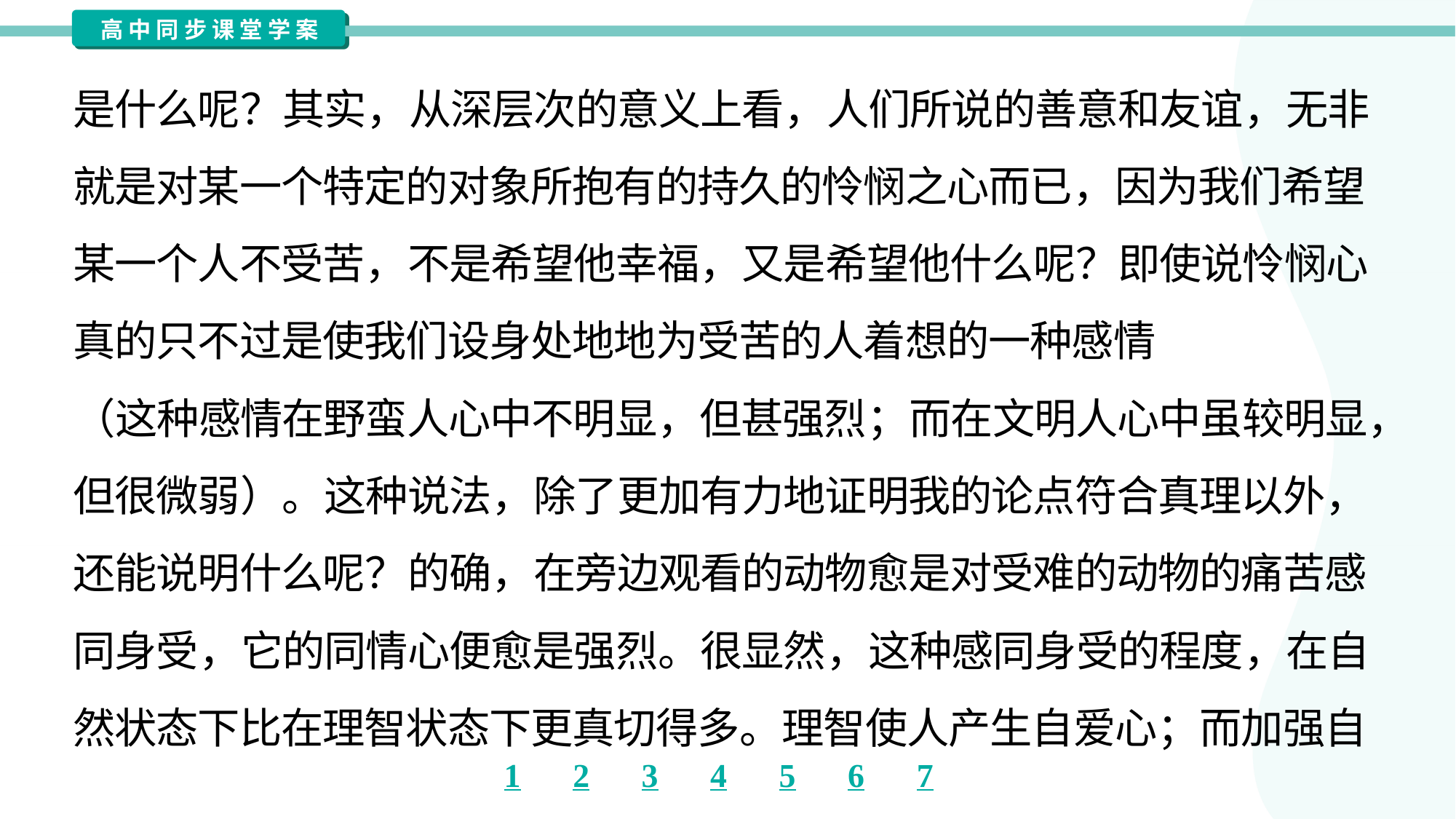

是什么呢？其实，从深层次的意义上看，人们所说的善意和友谊，无非
就是对某一个特定的对象所抱有的持久的怜悯之心而已，因为我们希望
某一个人不受苦，不是希望他幸福，又是希望他什么呢？即使说怜悯心
真的只不过是使我们设身处地地为受苦的人着想的一种感情
（这种感情在野蛮人心中不明显，但甚强烈；而在文明人心中虽较明显，
但很微弱）。这种说法，除了更加有力地证明我的论点符合真理以外，
还能说明什么呢？的确，在旁边观看的动物愈是对受难的动物的痛苦感
同身受，它的同情心便愈是强烈。很显然，这种感同身受的程度，在自
然状态下比在理智状态下更真切得多。理智使人产生自爱心；而加强自